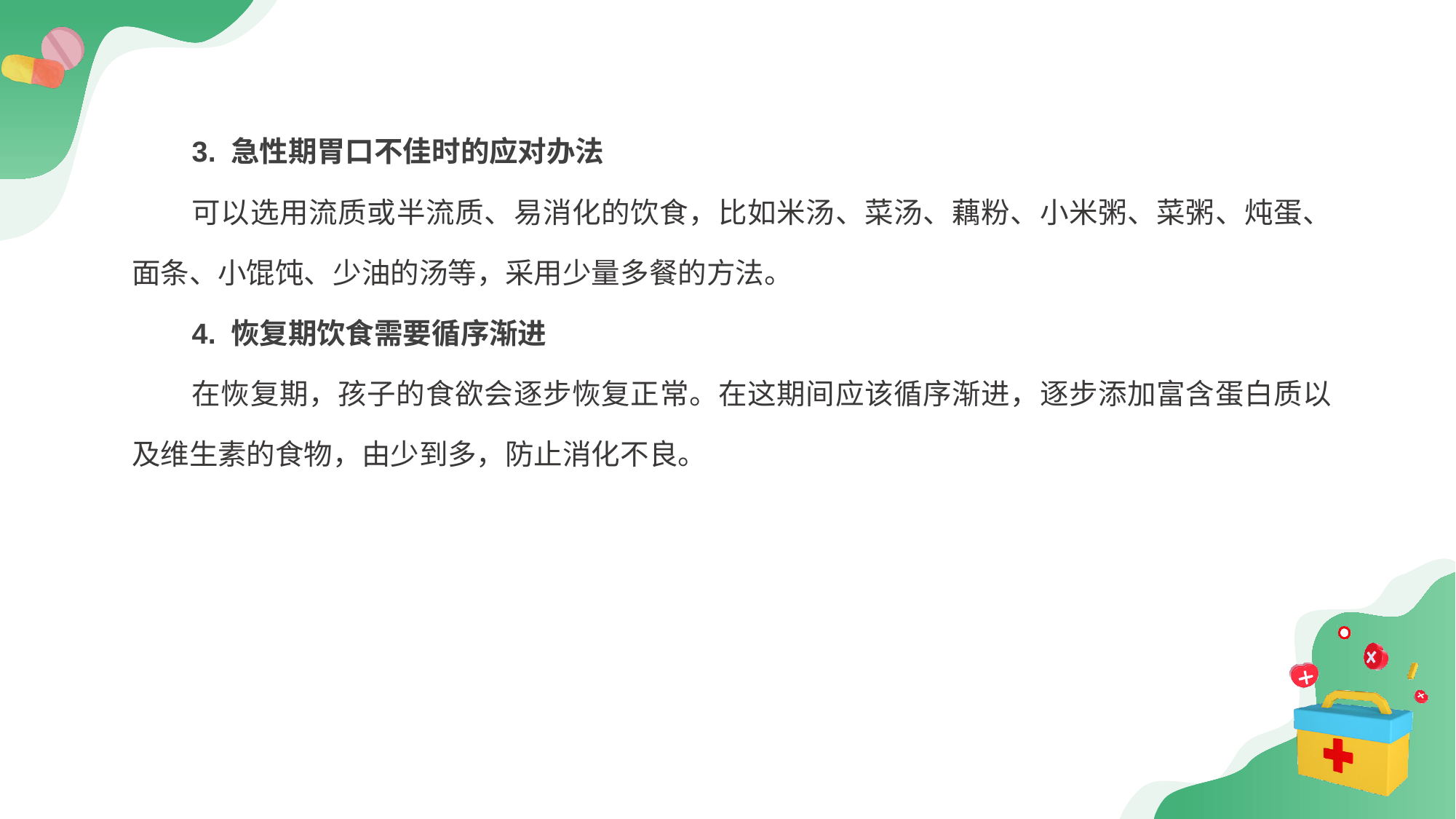

3. 急性期胃口不佳时的应对办法
可以选用流质或半流质、易消化的饮食，比如米汤、菜汤、藕粉、小米粥、菜粥、炖蛋、面条、小馄饨、少油的汤等，采用少量多餐的方法。
4. 恢复期饮食需要循序渐进
在恢复期，孩子的食欲会逐步恢复正常。在这期间应该循序渐进，逐步添加富含蛋白质以及维生素的食物，由少到多，防止消化不良。